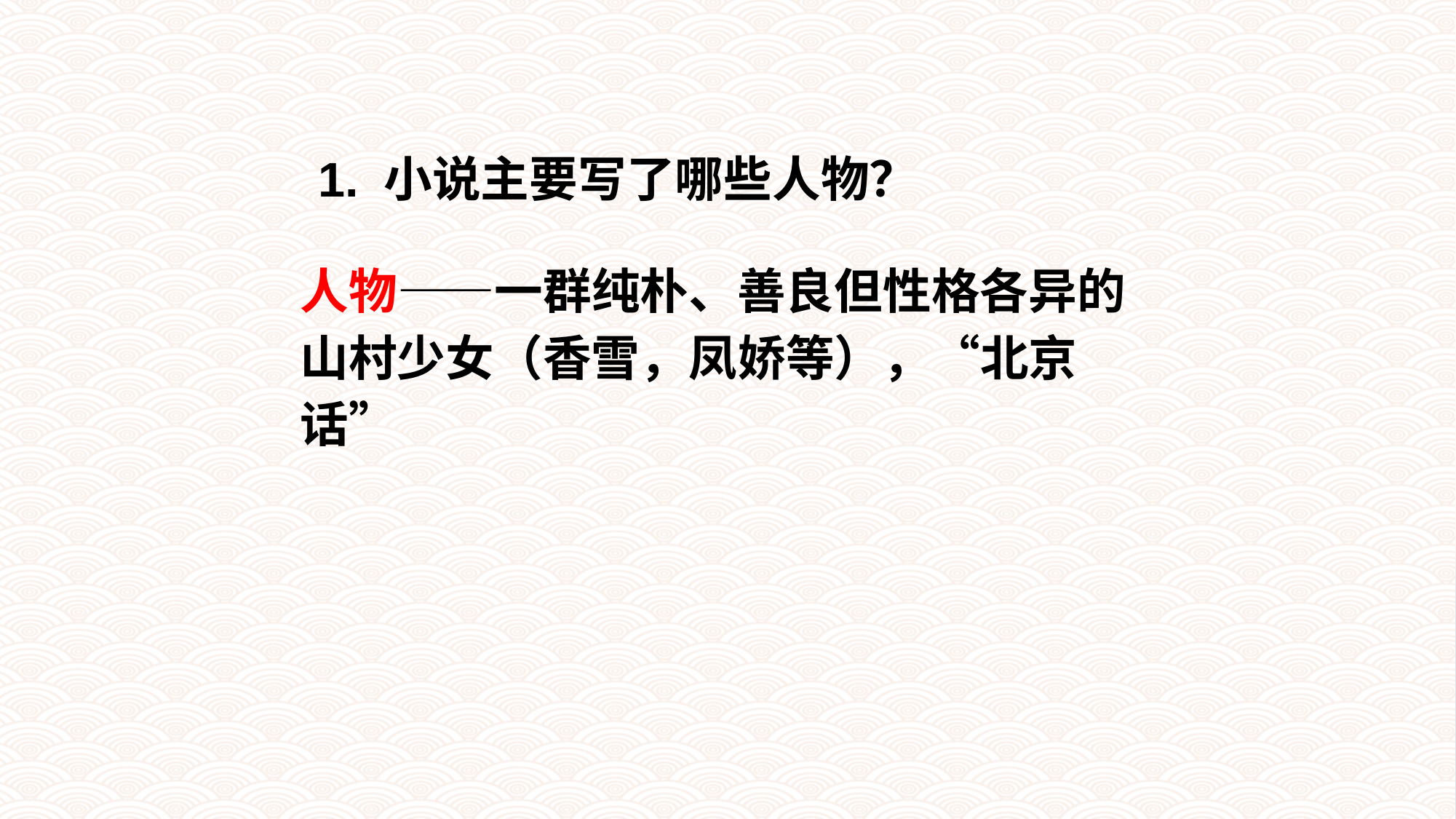

1. 小说主要写了哪些人物？
人物——一群纯朴、善良但性格各异的山村少女（香雪，凤娇等），“北京话”